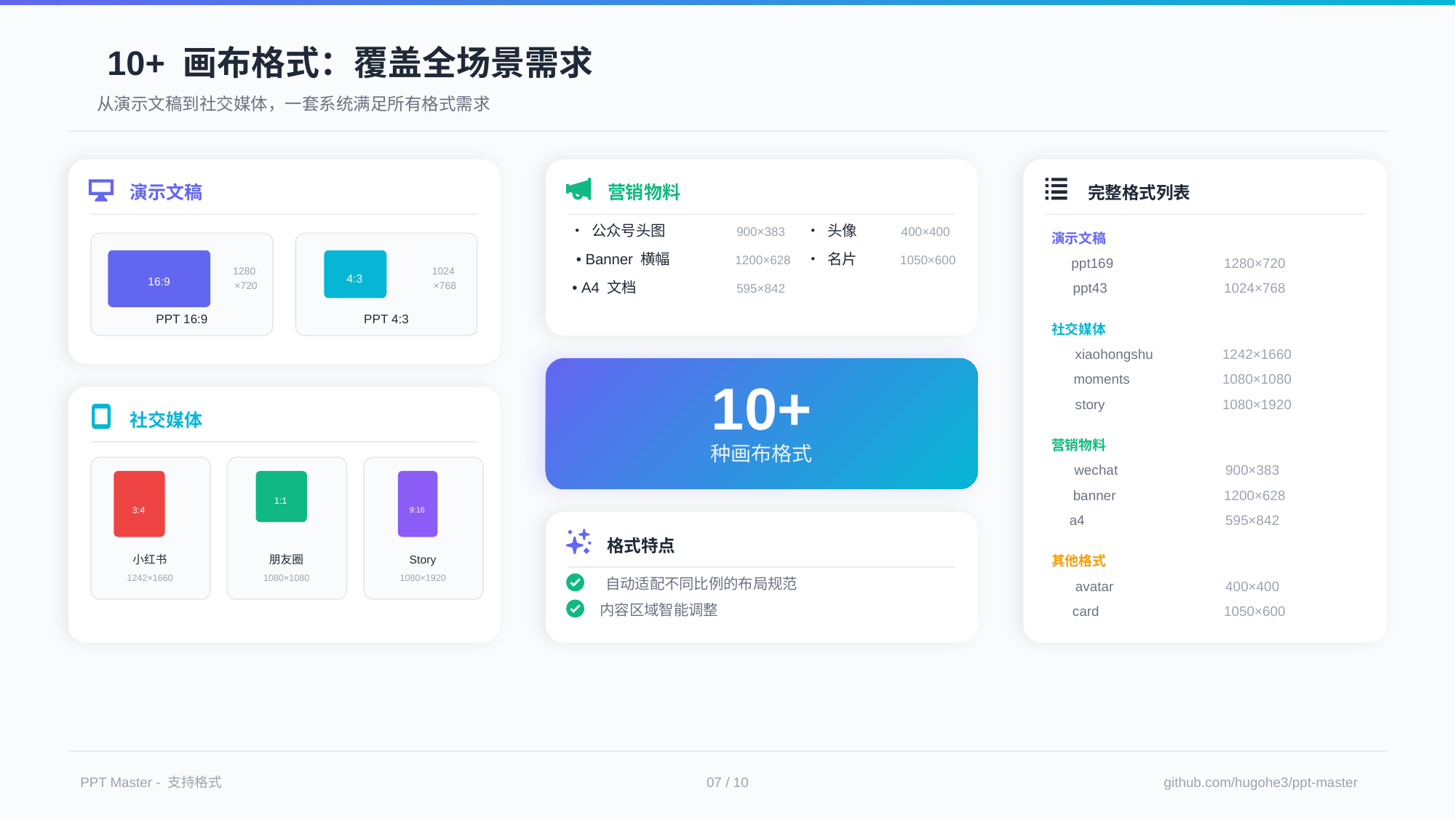

10+ 画布格式：覆盖全场景需求
从演示文稿到社交媒体，一套系统满足所有格式需求

演示文稿

1024
4:3
×768
PPT 4:3

1280
16:9
×720
PPT 16:9

社交媒体

1:1
朋友圈
1080×1080

9:16
Story
1080×1920

3:4
小红书
1242×1660

营销物料

• 公众号头图
• 头像
900×383
400×400
• Banner 横幅
• 名片
1200×628
1050×600
• A4 文档
595×842

完整格式列表

演示文稿
ppt169
1280×720
ppt43
1024×768
社交媒体
xiaohongshu
1242×1660
moments
1080×1080
story
1080×1920
营销物料
wechat
900×383
banner
1200×628
a4
595×842
其他格式
avatar
400×400
card
1050×600

10+
种画布格式

格式特点

自动适配不同比例的布局规范

内容区域智能调整

PPT Master - 支持格式
07 / 10
github.com/hugohe3/ppt-master